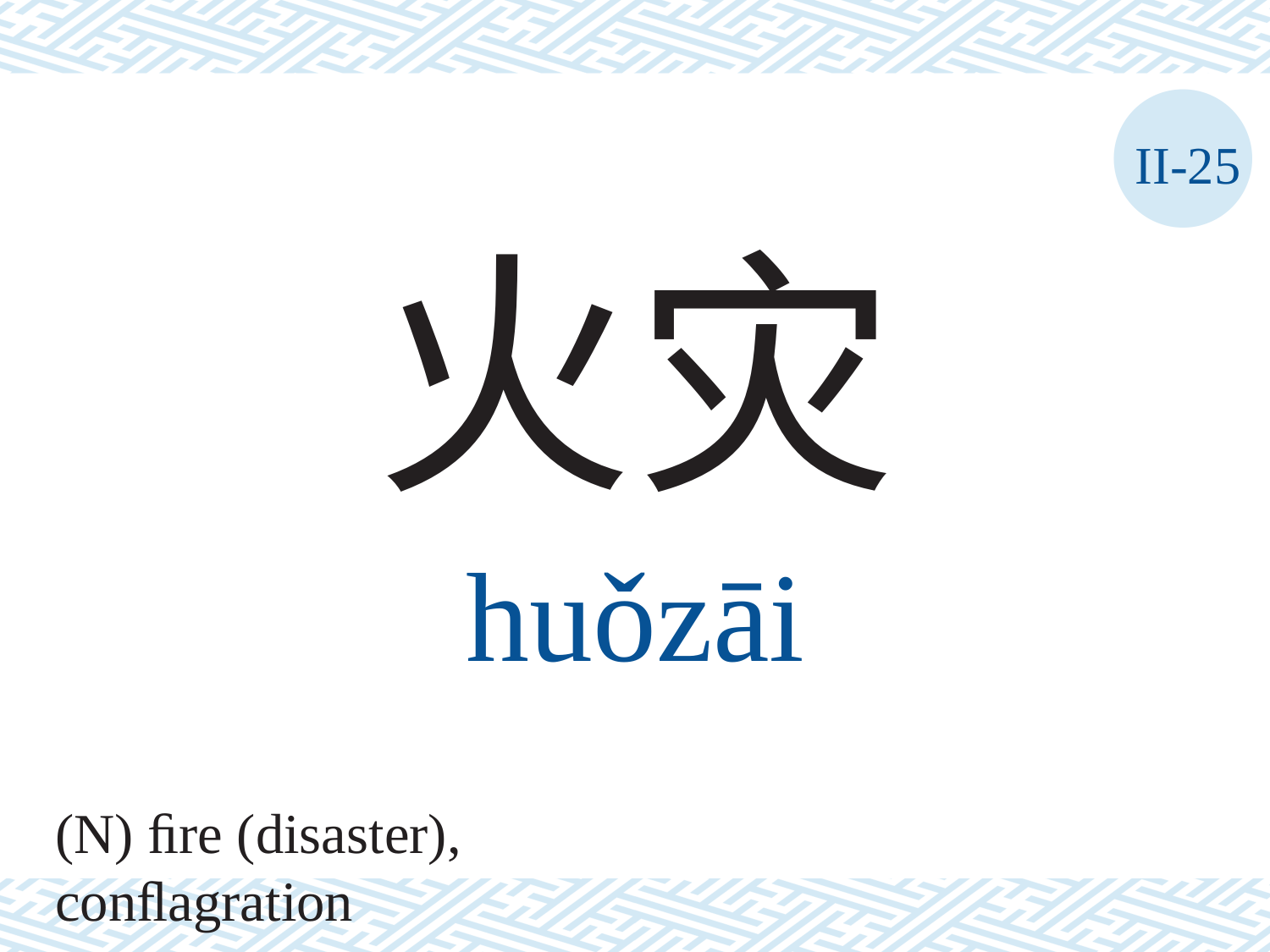

II-25
火灾
huǒzāi
(N) ﬁre (disaster), conﬂagration